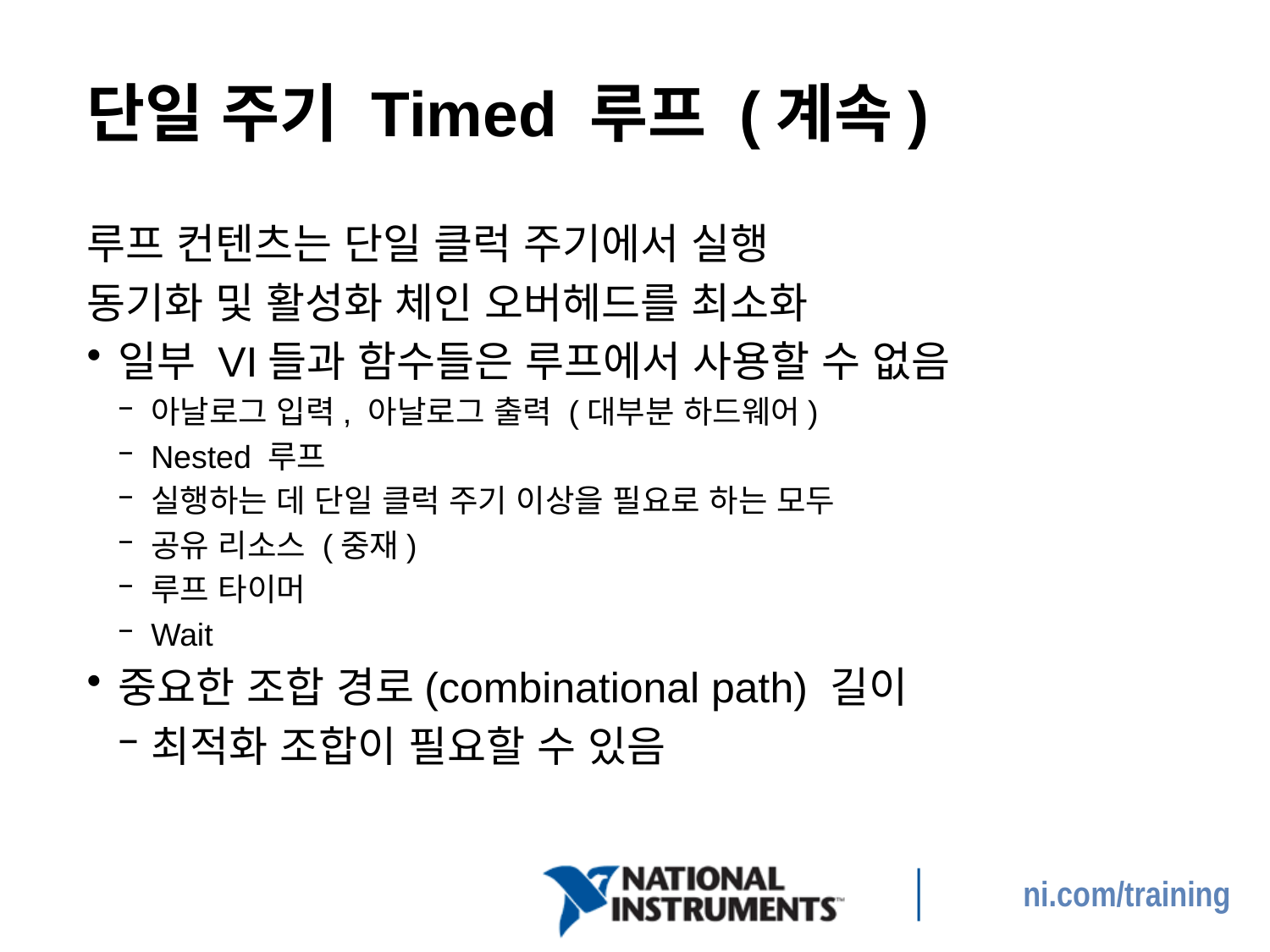

# 단일 주기 Timed 루프 (계속)
루프 컨텐츠는 단일 클럭 주기에서 실행
동기화 및 활성화 체인 오버헤드를 최소화
일부 VI들과 함수들은 루프에서 사용할 수 없음
아날로그 입력, 아날로그 출력 (대부분 하드웨어)
Nested 루프
실행하는 데 단일 클럭 주기 이상을 필요로 하는 모두
공유 리소스 (중재)
루프 타이머
Wait
중요한 조합 경로(combinational path) 길이
최적화 조합이 필요할 수 있음